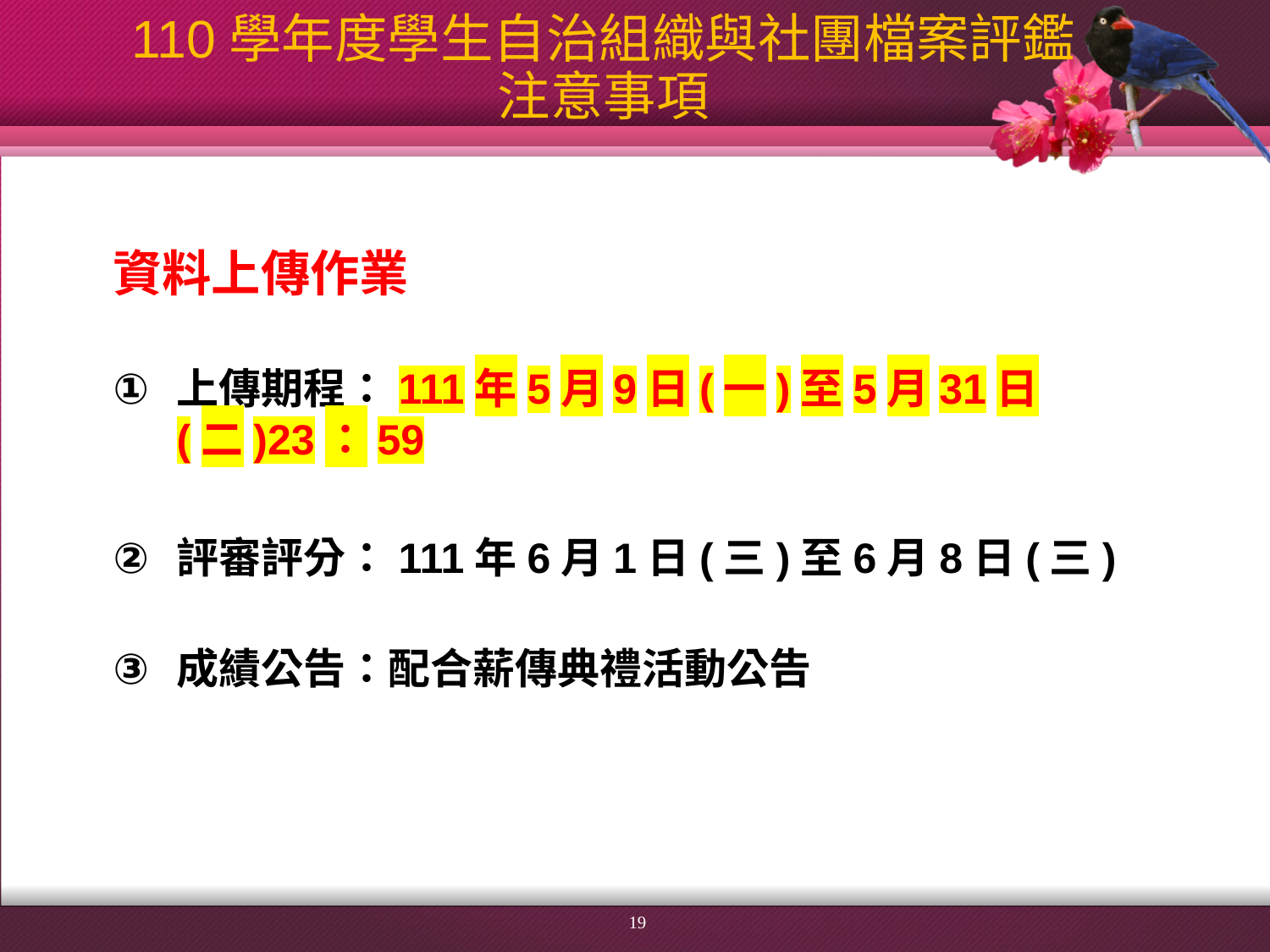

# 110學年度學生自治組織與社團檔案評鑑 注意事項
資料上傳作業

上傳期程：111年5月9日(一)至5月31日(二)23：59

評審評分：111年6月1日(三)至6月8日(三)

成績公告：配合薪傳典禮活動公告
19